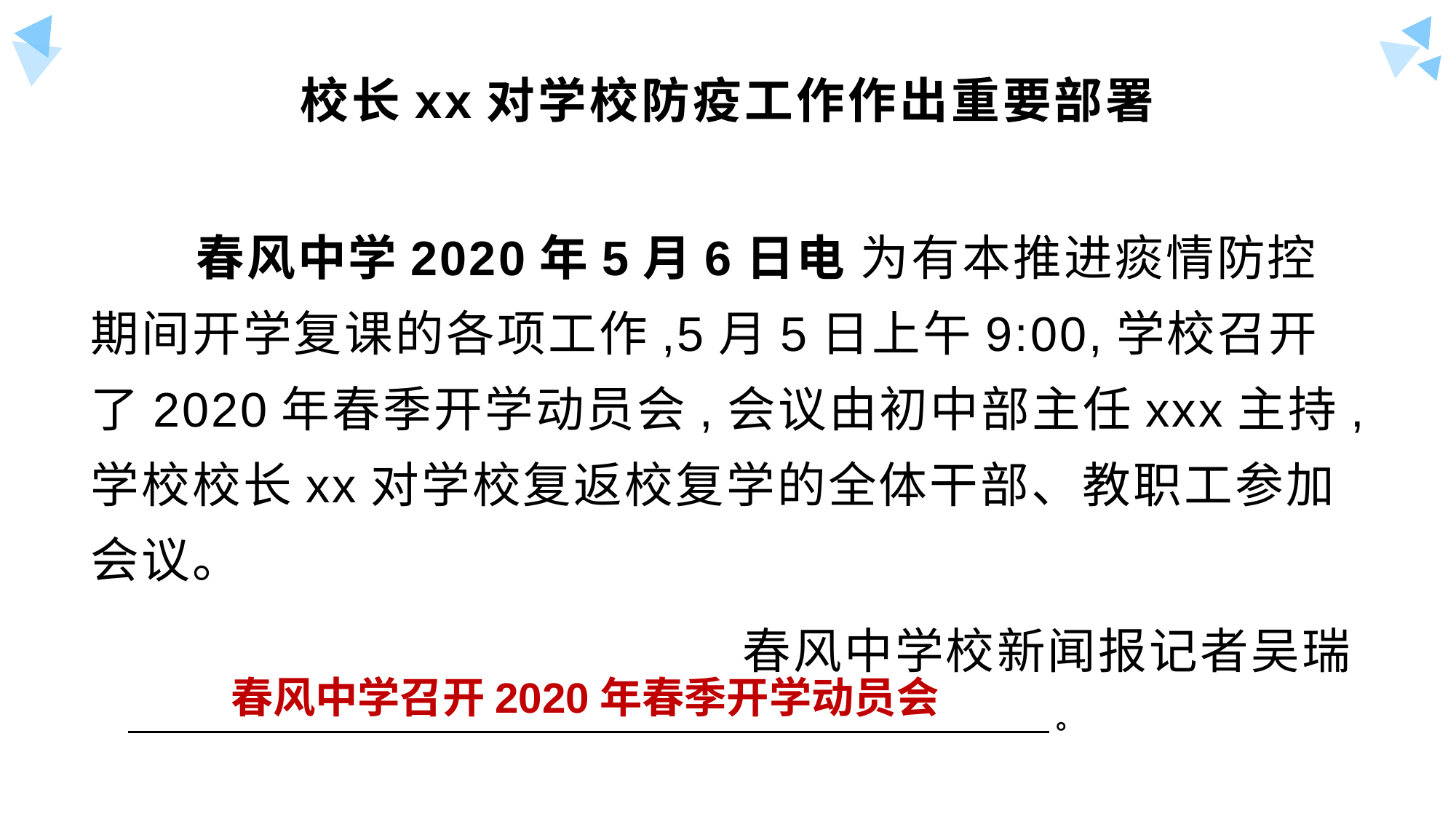

# 校长xx对学校防疫工作作出重要部署
       春风中学2020年5月6日电 为有本推进痰情防控期间开学复课的各项工作,5月5日上午9:00,学校召开了2020年春季开学动员会,会议由初中部主任xxx主持,学校校长xx对学校复返校复学的全体干部、教职工参加会议。
春风中学校新闻报记者吴瑞

春风中学召开2020年春季开学动员会
                                                                                                                                                     。